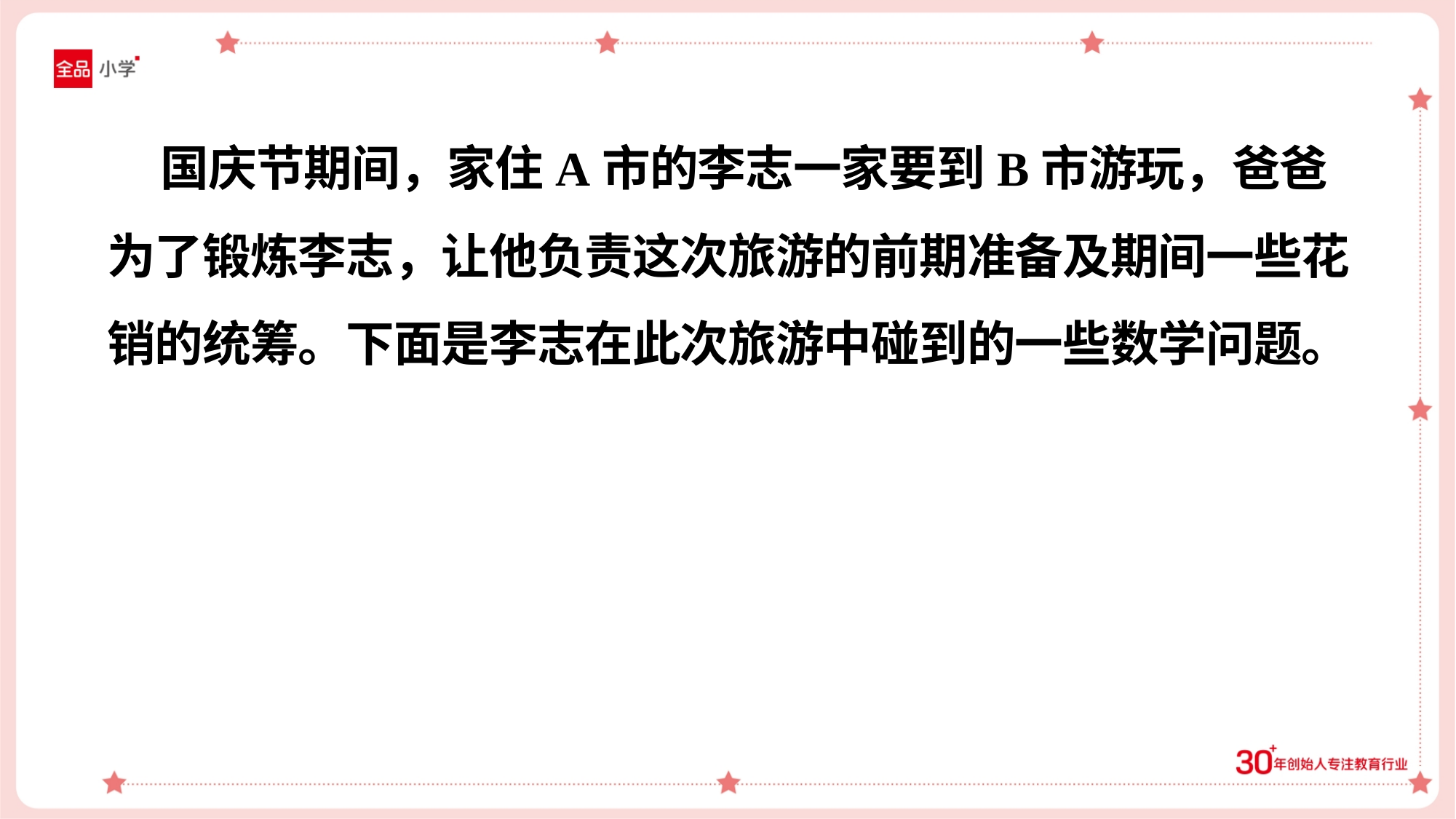

国庆节期间，家住A市的李志一家要到B市游玩，爸爸
为了锻炼李志，让他负责这次旅游的前期准备及期间一些花
销的统筹。下面是李志在此次旅游中碰到的一些数学问题。